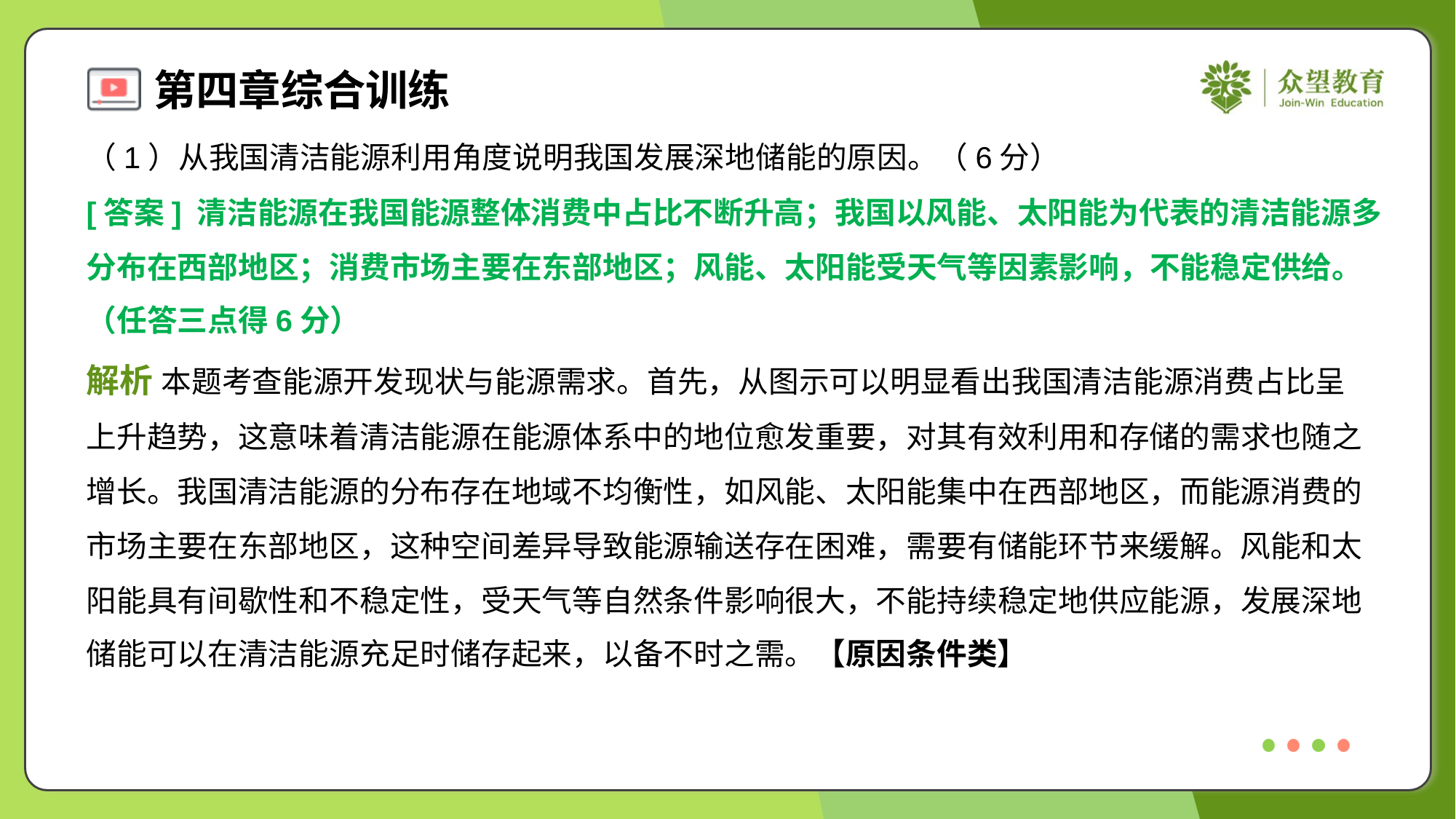

（1）从我国清洁能源利用角度说明我国发展深地储能的原因。（6分）
[答案] 清洁能源在我国能源整体消费中占比不断升高；我国以风能、太阳能为代表的清洁能源多
分布在西部地区；消费市场主要在东部地区；风能、太阳能受天气等因素影响，不能稳定供给。
（任答三点得6分）
解析 本题考查能源开发现状与能源需求。首先，从图示可以明显看出我国清洁能源消费占比呈
上升趋势，这意味着清洁能源在能源体系中的地位愈发重要，对其有效利用和存储的需求也随之
增长。我国清洁能源的分布存在地域不均衡性，如风能、太阳能集中在西部地区，而能源消费的
市场主要在东部地区，这种空间差异导致能源输送存在困难，需要有储能环节来缓解。风能和太
阳能具有间歇性和不稳定性，受天气等自然条件影响很大，不能持续稳定地供应能源，发展深地
储能可以在清洁能源充足时储存起来，以备不时之需。【原因条件类】